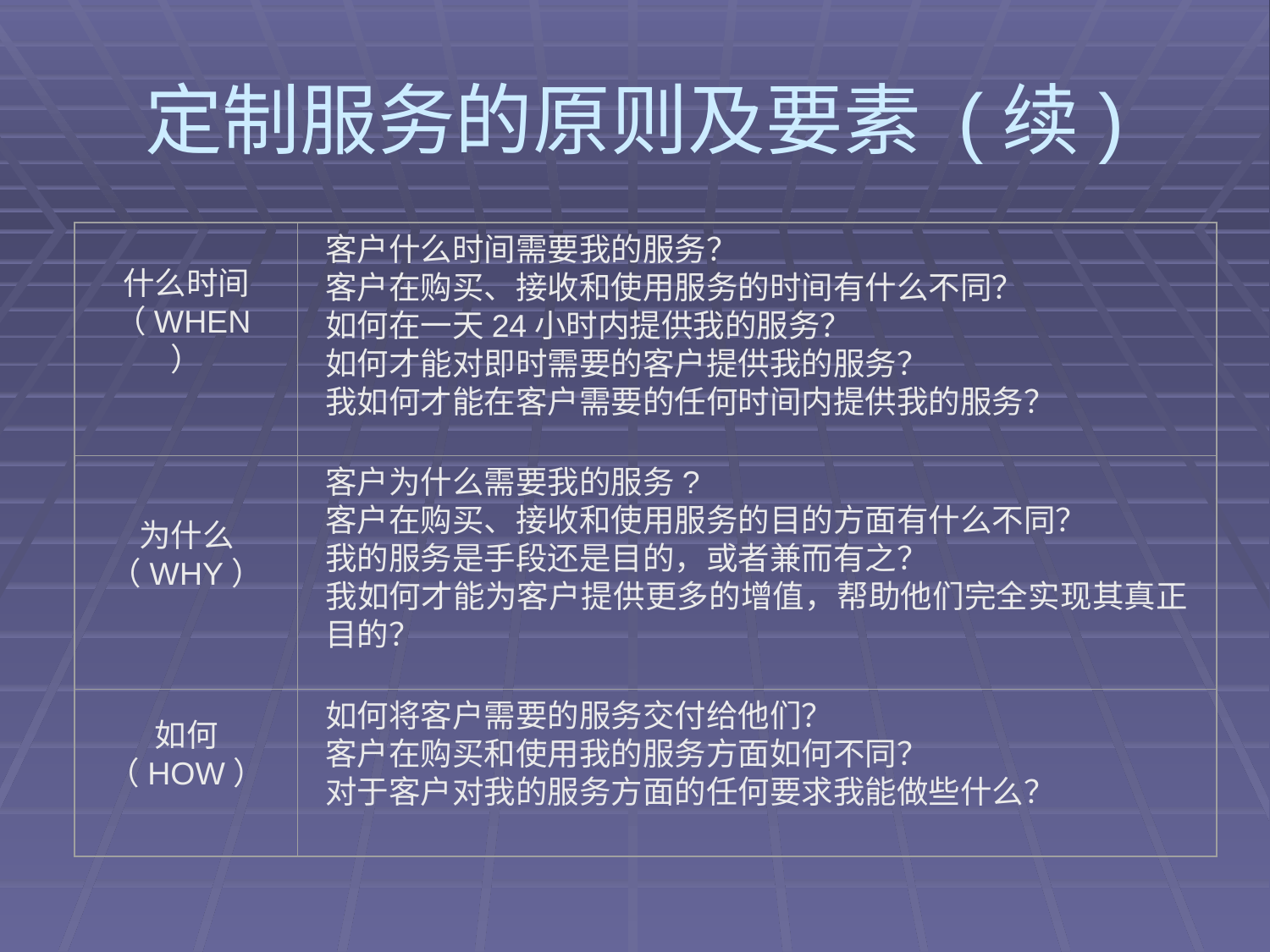

# 定制服务的原则及要素 (续)

什么时间（WHEN）

客户什么时间需要我的服务？
客户在购买、接收和使用服务的时间有什么不同？
如何在一天24小时内提供我的服务？
如何才能对即时需要的客户提供我的服务？
我如何才能在客户需要的任何时间内提供我的服务？

为什么（WHY）

客户为什么需要我的服务?
客户在购买、接收和使用服务的目的方面有什么不同？
我的服务是手段还是目的，或者兼而有之？
我如何才能为客户提供更多的增值，帮助他们完全实现其真正目的？

如何
（HOW）

如何将客户需要的服务交付给他们？
客户在购买和使用我的服务方面如何不同？
对于客户对我的服务方面的任何要求我能做些什么？